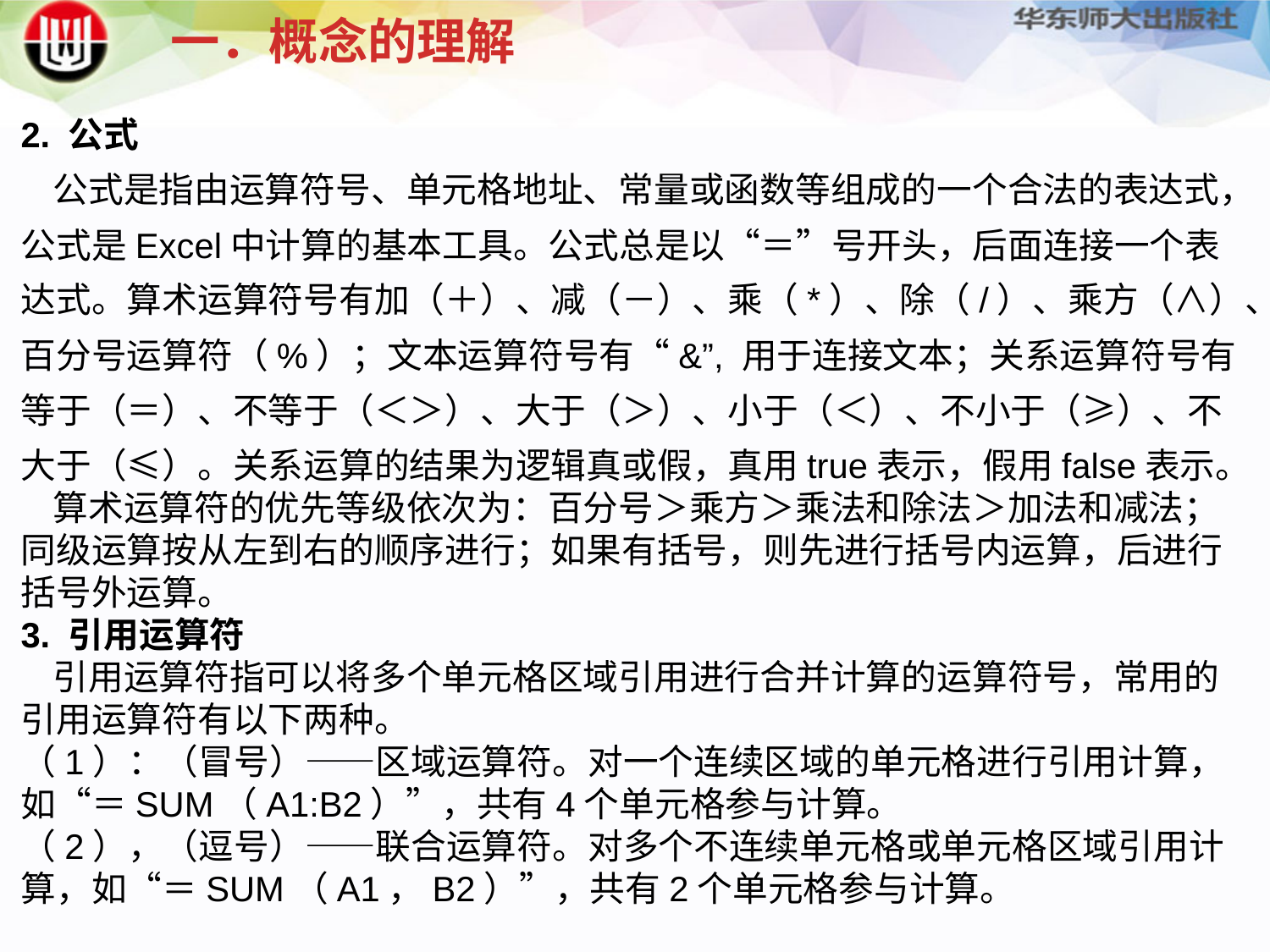

一．概念的理解
2. 公式
   公式是指由运算符号、单元格地址、常量或函数等组成的一个合法的表达式，公式是Excel中计算的基本工具。公式总是以“＝”号开头，后面连接一个表达式。算术运算符号有加（＋）、减（－）、乘（*）、除（/）、乘方（∧）、百分号运算符（%）；文本运算符号有“&”, 用于连接文本；关系运算符号有等于（＝）、不等于（＜＞）、大于（＞）、小于（＜）、不小于（≥）、不大于（≤）。关系运算的结果为逻辑真或假，真用true表示，假用false表示。
   算术运算符的优先等级依次为：百分号＞乘方＞乘法和除法＞加法和减法；同级运算按从左到右的顺序进行；如果有括号，则先进行括号内运算，后进行括号外运算。
3. 引用运算符
   引用运算符指可以将多个单元格区域引用进行合并计算的运算符号，常用的引用运算符有以下两种。
（1）：（冒号）——区域运算符。对一个连续区域的单元格进行引用计算，如“＝SUM（A1:B2）”，共有4个单元格参与计算。
（2），（逗号）——联合运算符。对多个不连续单元格或单元格区域引用计算，如“＝SUM（A1，B2）”，共有2个单元格参与计算。